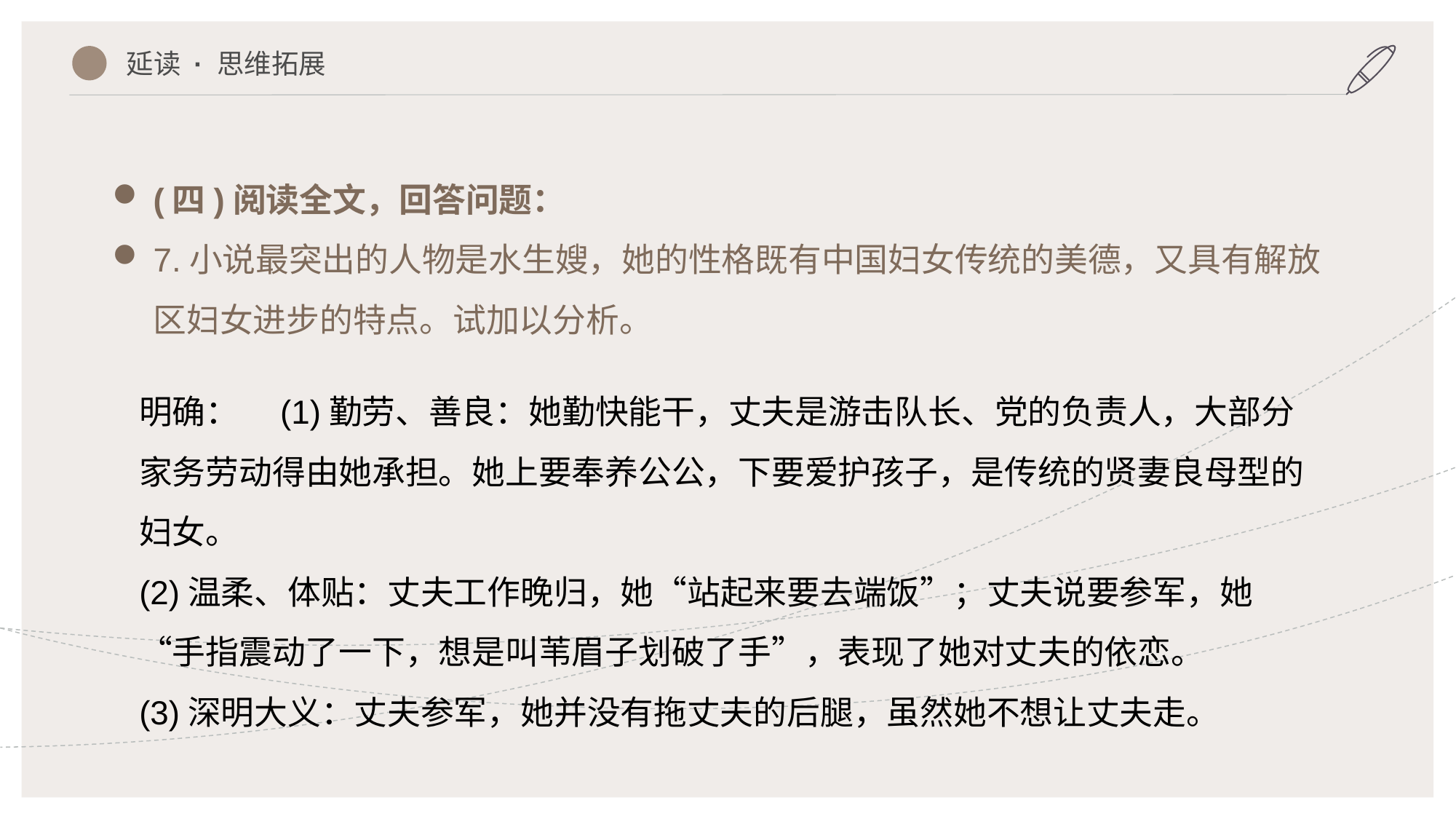

延读 · 思维拓展

(四)阅读全文，回答问题：
7.小说最突出的人物是水生嫂，她的性格既有中国妇女传统的美德，又具有解放区妇女进步的特点。试加以分析。

明确：　(1)勤劳、善良：她勤快能干，丈夫是游击队长、党的负责人，大部分家务劳动得由她承担。她上要奉养公公，下要爱护孩子，是传统的贤妻良母型的妇女。
(2)温柔、体贴：丈夫工作晚归，她“站起来要去端饭”；丈夫说要参军，她“手指震动了一下，想是叫苇眉子划破了手”，表现了她对丈夫的依恋。
(3)深明大义：丈夫参军，她并没有拖丈夫的后腿，虽然她不想让丈夫走。